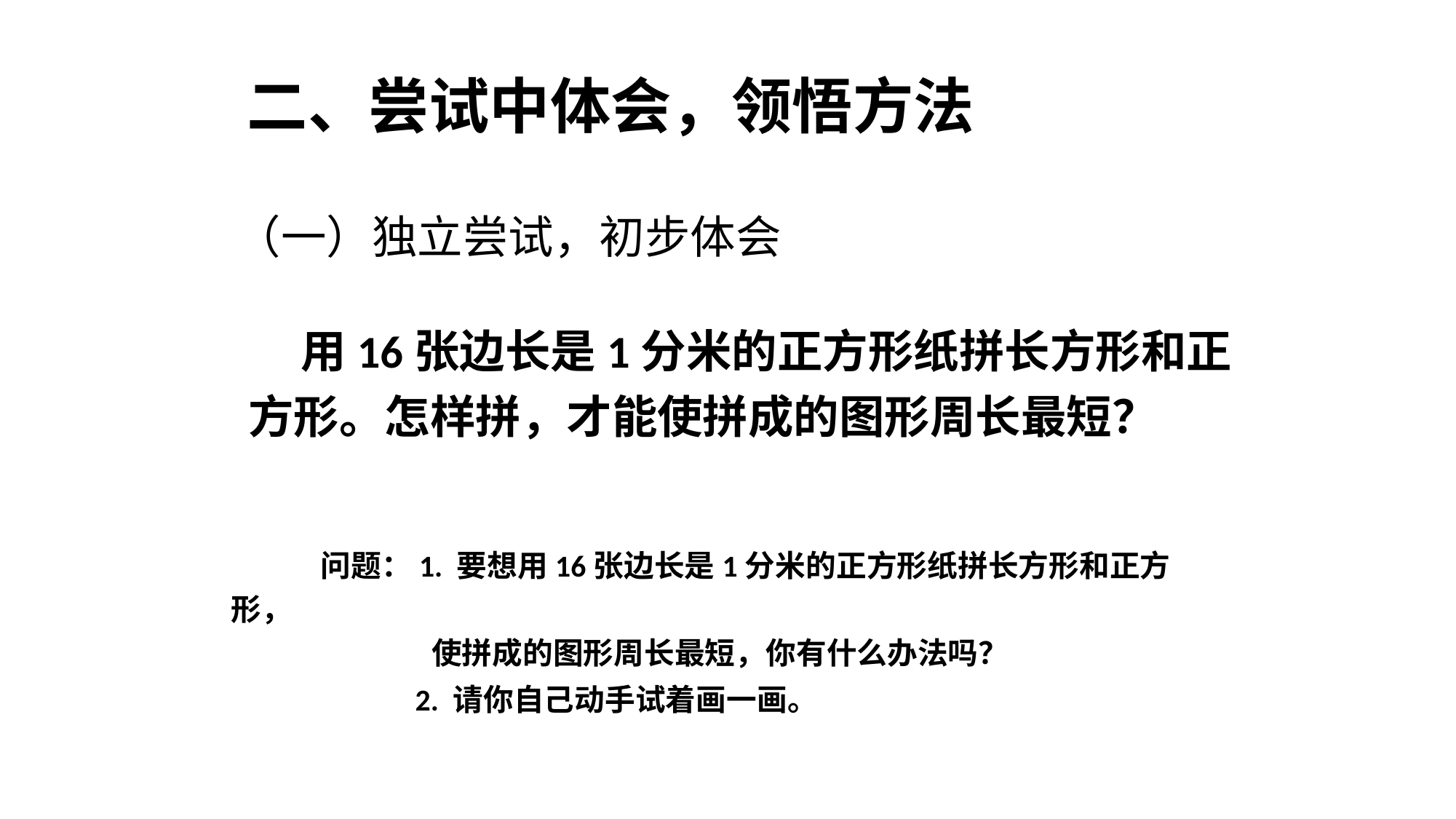

二、尝试中体会，领悟方法
（一）独立尝试，初步体会
    用16张边长是1分米的正方形纸拼长方形和正方形。怎样拼，才能使拼成的图形周长最短？
问题：1. 要想用16张边长是1分米的正方形纸拼长方形和正方形，
               使拼成的图形周长最短，你有什么办法吗？
2. 请你自己动手试着画一画。